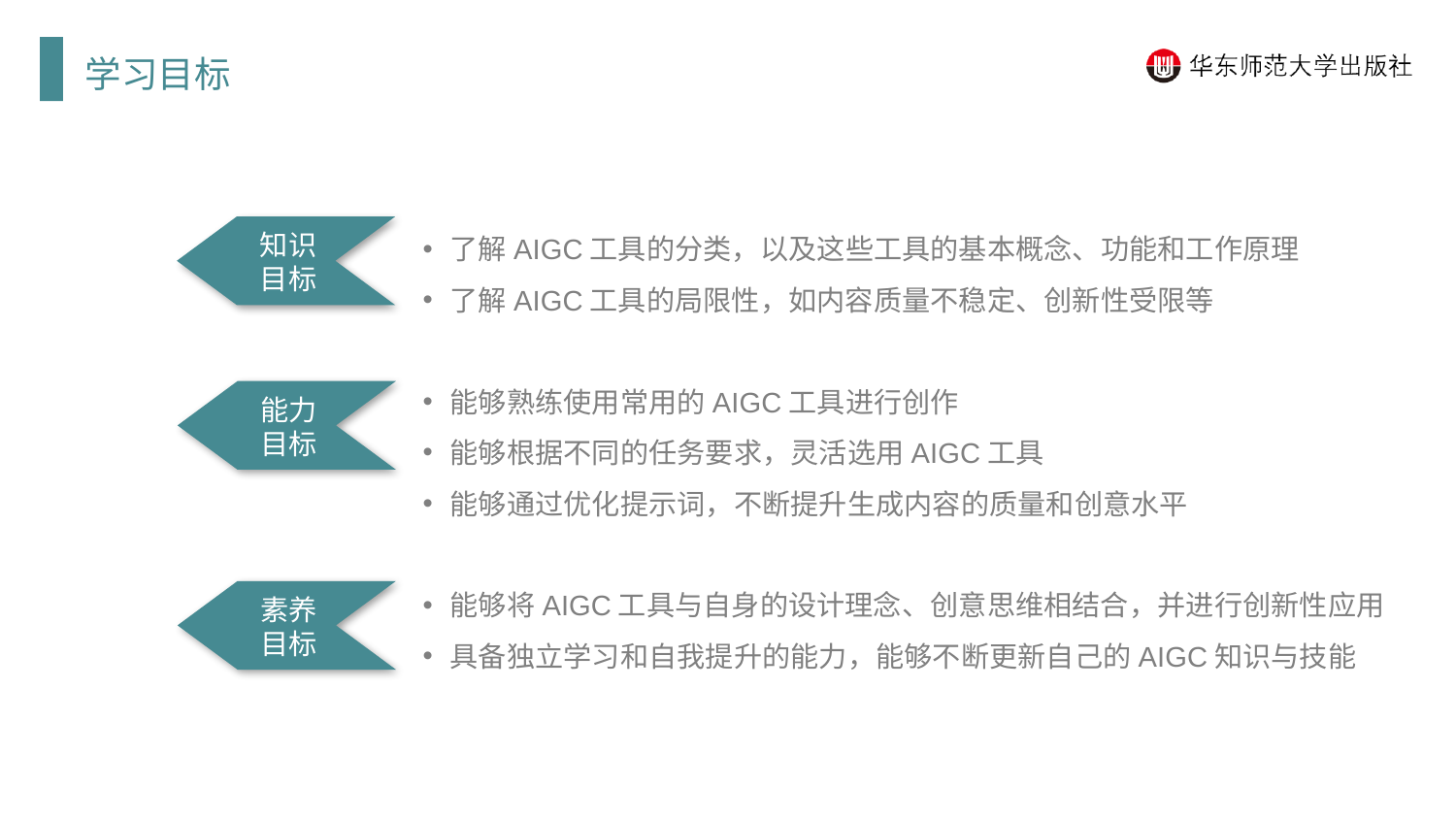

学习目标
了解AIGC工具的分类，以及这些工具的基本概念、功能和工作原理
了解AIGC工具的局限性，如内容质量不稳定、创新性受限等

能够熟练使用常用的AIGC工具进行创作
能够根据不同的任务要求，灵活选用AIGC工具
能够通过优化提示词，不断提升生成内容的质量和创意水平

能够将AIGC工具与自身的设计理念、创意思维相结合，并进行创新性应用
具备独立学习和自我提升的能力，能够不断更新自己的AIGC知识与技能

知识目标

能力目标

素养目标